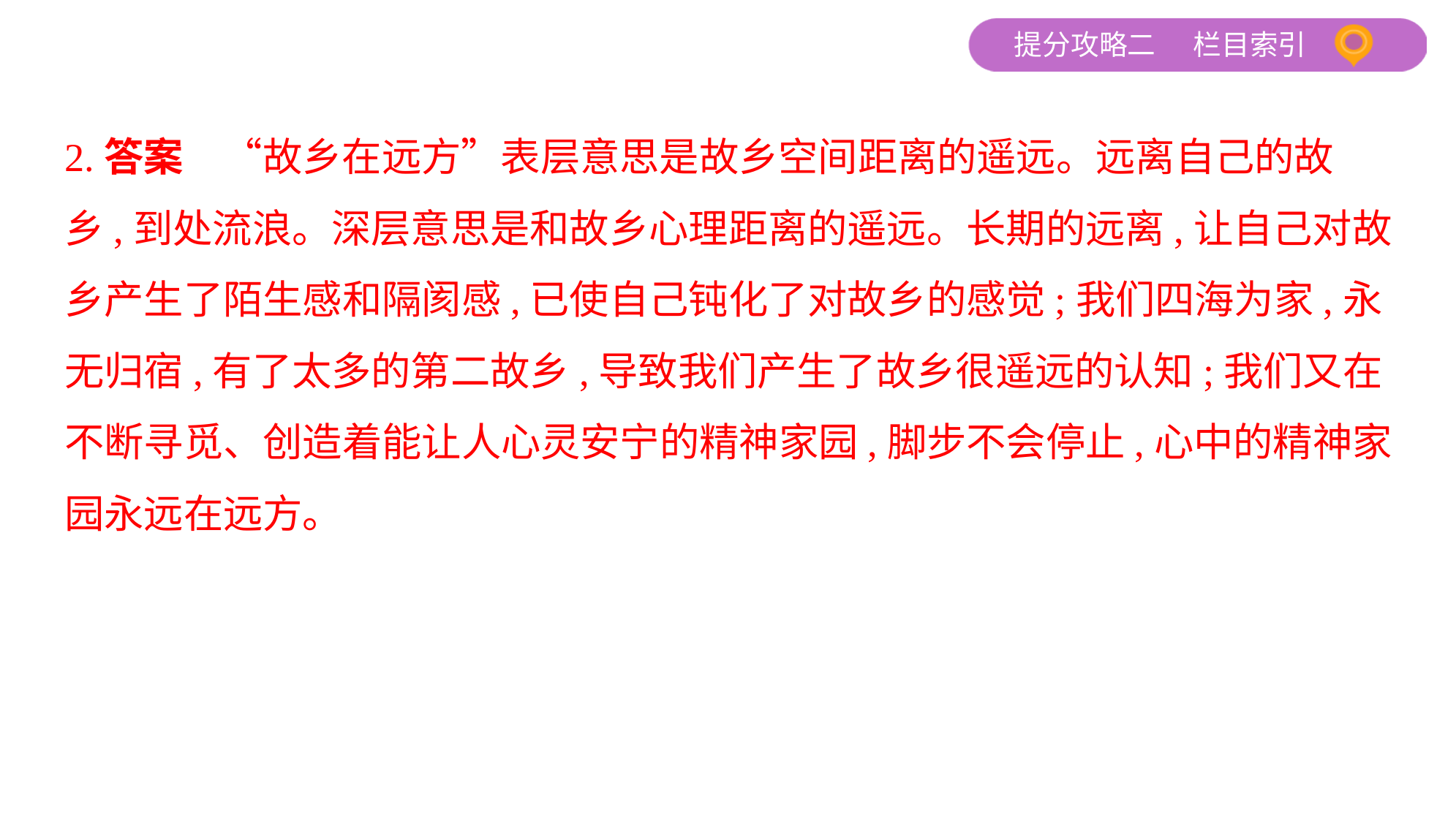

2.答案　“故乡在远方”表层意思是故乡空间距离的遥远。远离自己的故
乡,到处流浪。深层意思是和故乡心理距离的遥远。长期的远离,让自己对故
乡产生了陌生感和隔阂感,已使自己钝化了对故乡的感觉;我们四海为家,永
无归宿,有了太多的第二故乡,导致我们产生了故乡很遥远的认知;我们又在
不断寻觅、创造着能让人心灵安宁的精神家园,脚步不会停止,心中的精神家
园永远在远方。